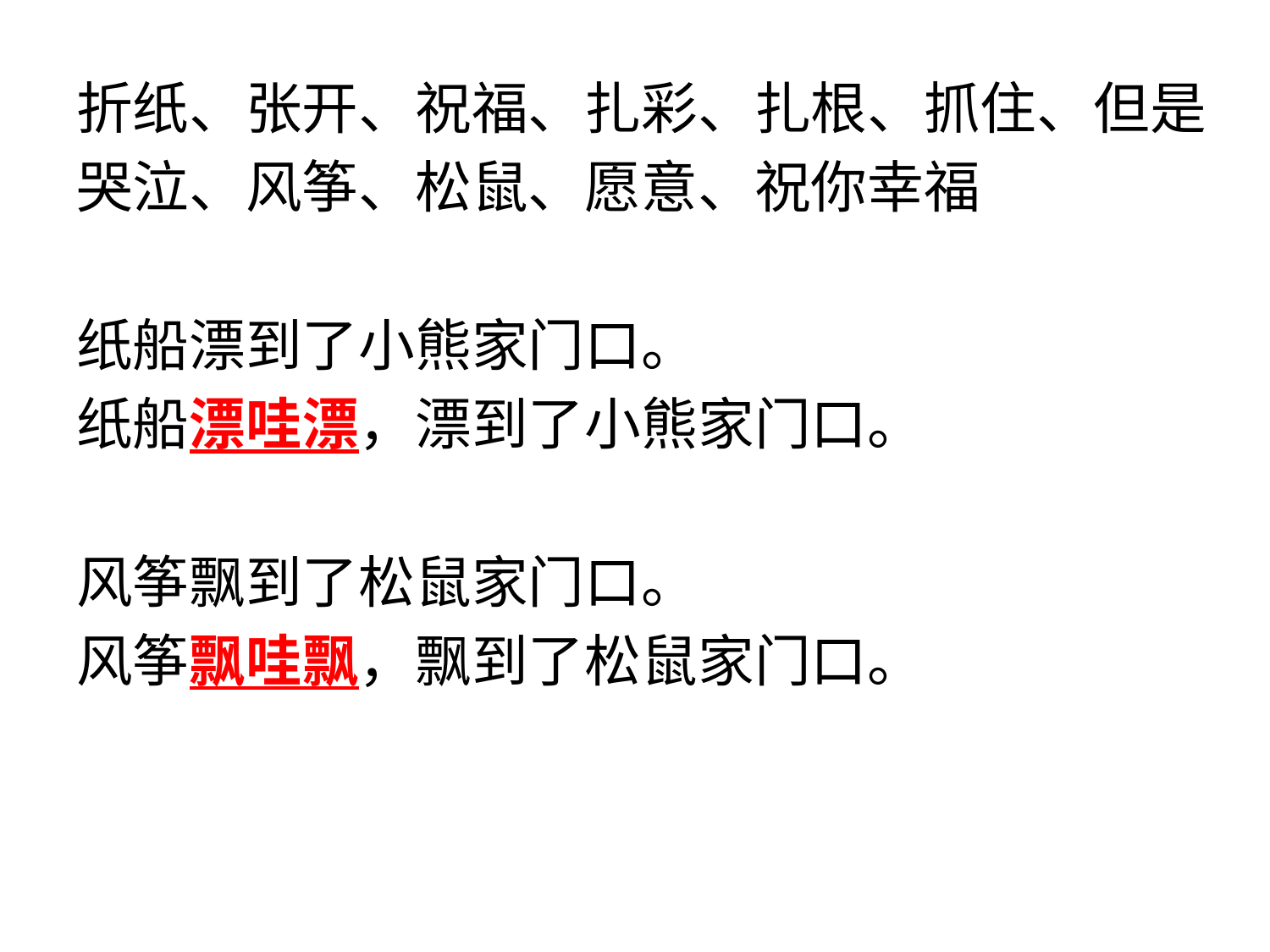

折纸、张开、祝福、扎彩、扎根、抓住、但是
哭泣、风筝、松鼠、愿意、祝你幸福

纸船漂到了小熊家门口。
纸船漂哇漂，漂到了小熊家门口。

风筝飘到了松鼠家门口。
风筝飘哇飘，飘到了松鼠家门口。